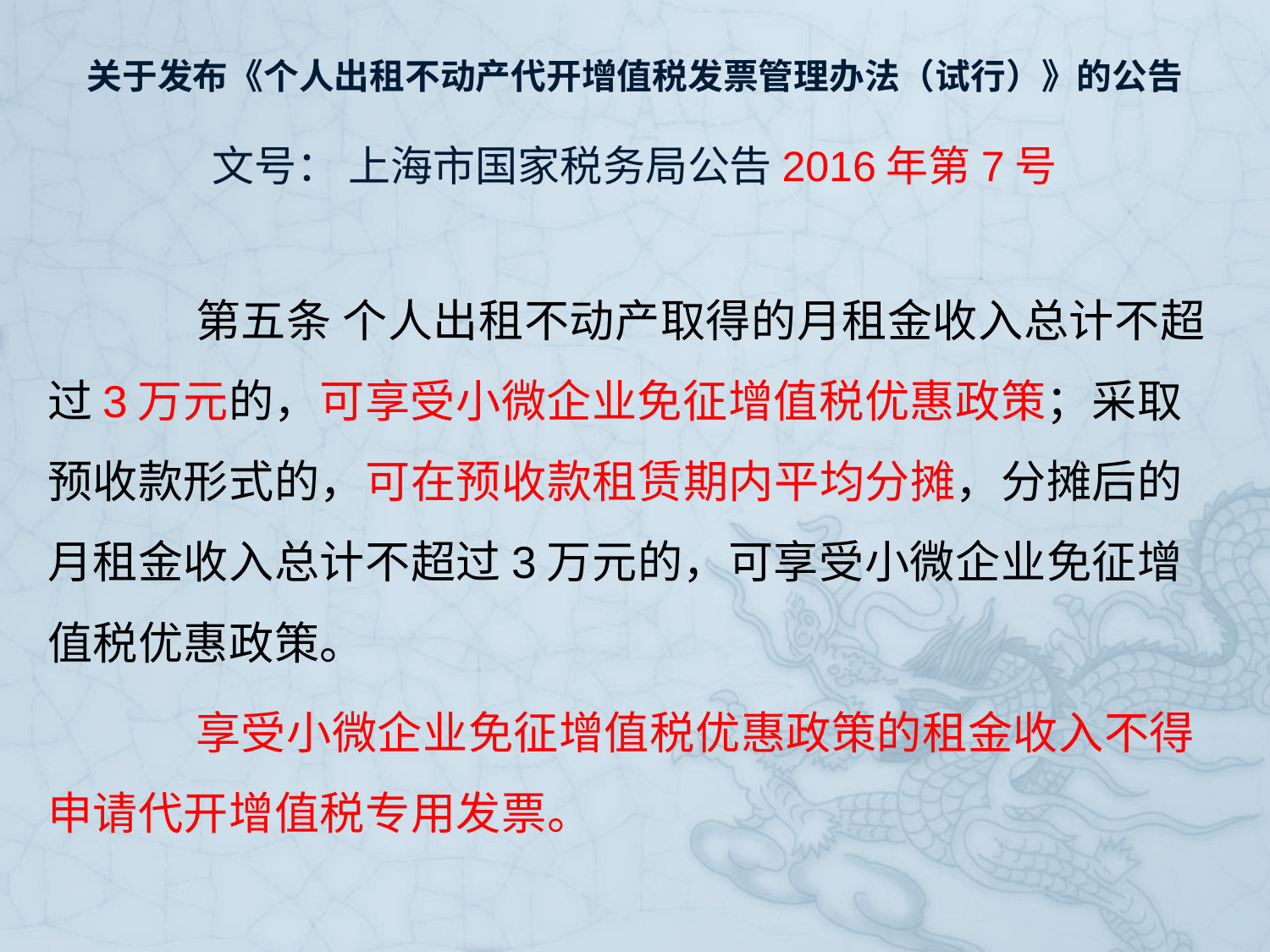

# 关于发布《个人出租不动产代开增值税发票管理办法（试行）》的公告 文号： 上海市国家税务局公告2016年第7号

　　第五条 个人出租不动产取得的月租金收入总计不超过3万元的，可享受小微企业免征增值税优惠政策；采取预收款形式的，可在预收款租赁期内平均分摊，分摊后的月租金收入总计不超过3万元的，可享受小微企业免征增值税优惠政策。
　　享受小微企业免征增值税优惠政策的租金收入不得申请代开增值税专用发票。